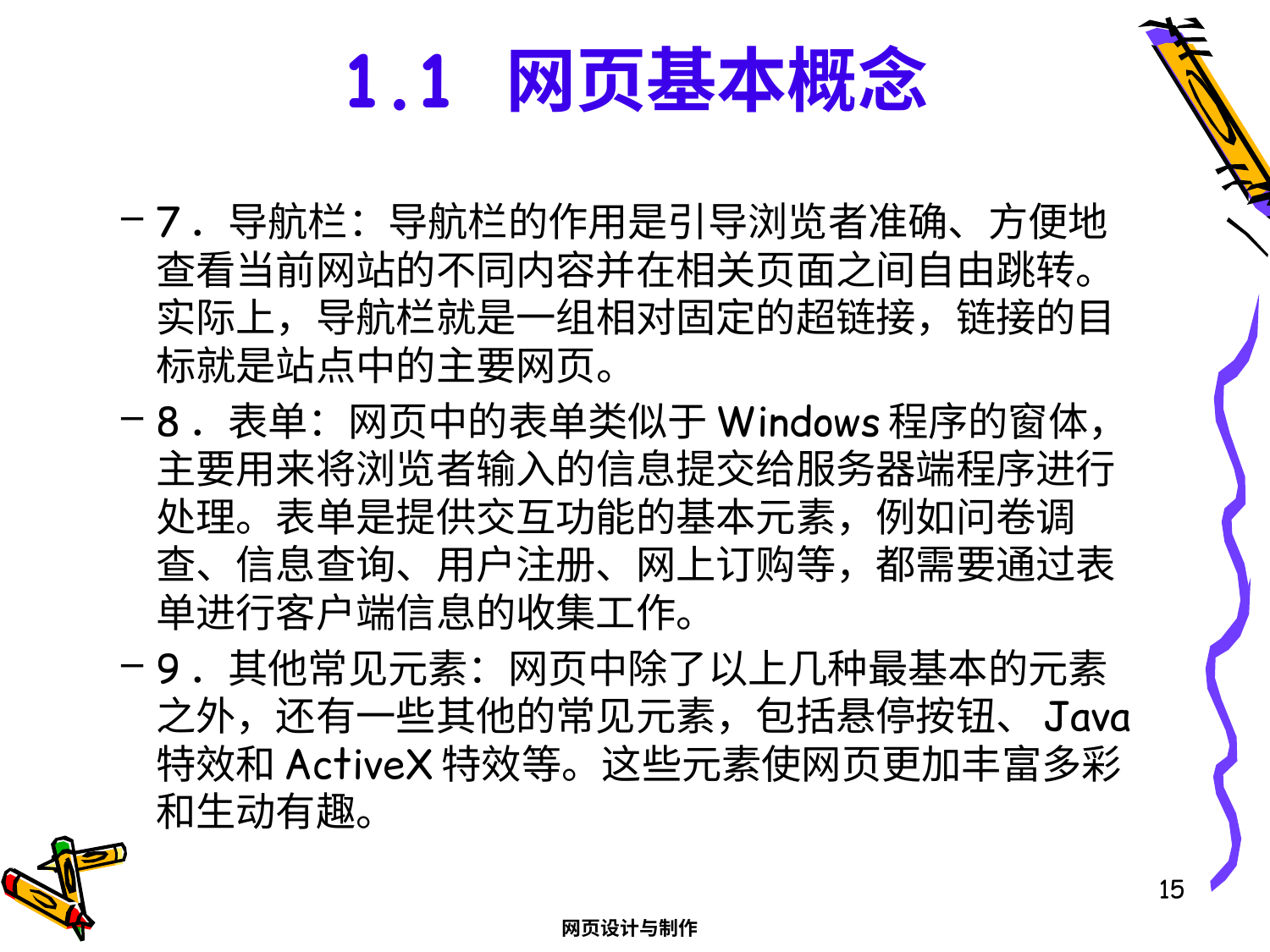

# 1.1 网页基本概念
7．导航栏：导航栏的作用是引导浏览者准确、方便地查看当前网站的不同内容并在相关页面之间自由跳转。实际上，导航栏就是一组相对固定的超链接，链接的目标就是站点中的主要网页。
8．表单：网页中的表单类似于Windows程序的窗体，主要用来将浏览者输入的信息提交给服务器端程序进行处理。表单是提供交互功能的基本元素，例如问卷调查、信息查询、用户注册、网上订购等，都需要通过表单进行客户端信息的收集工作。
9．其他常见元素：网页中除了以上几种最基本的元素之外，还有一些其他的常见元素，包括悬停按钮、Java特效和ActiveX特效等。这些元素使网页更加丰富多彩和生动有趣。

15
网页设计与制作